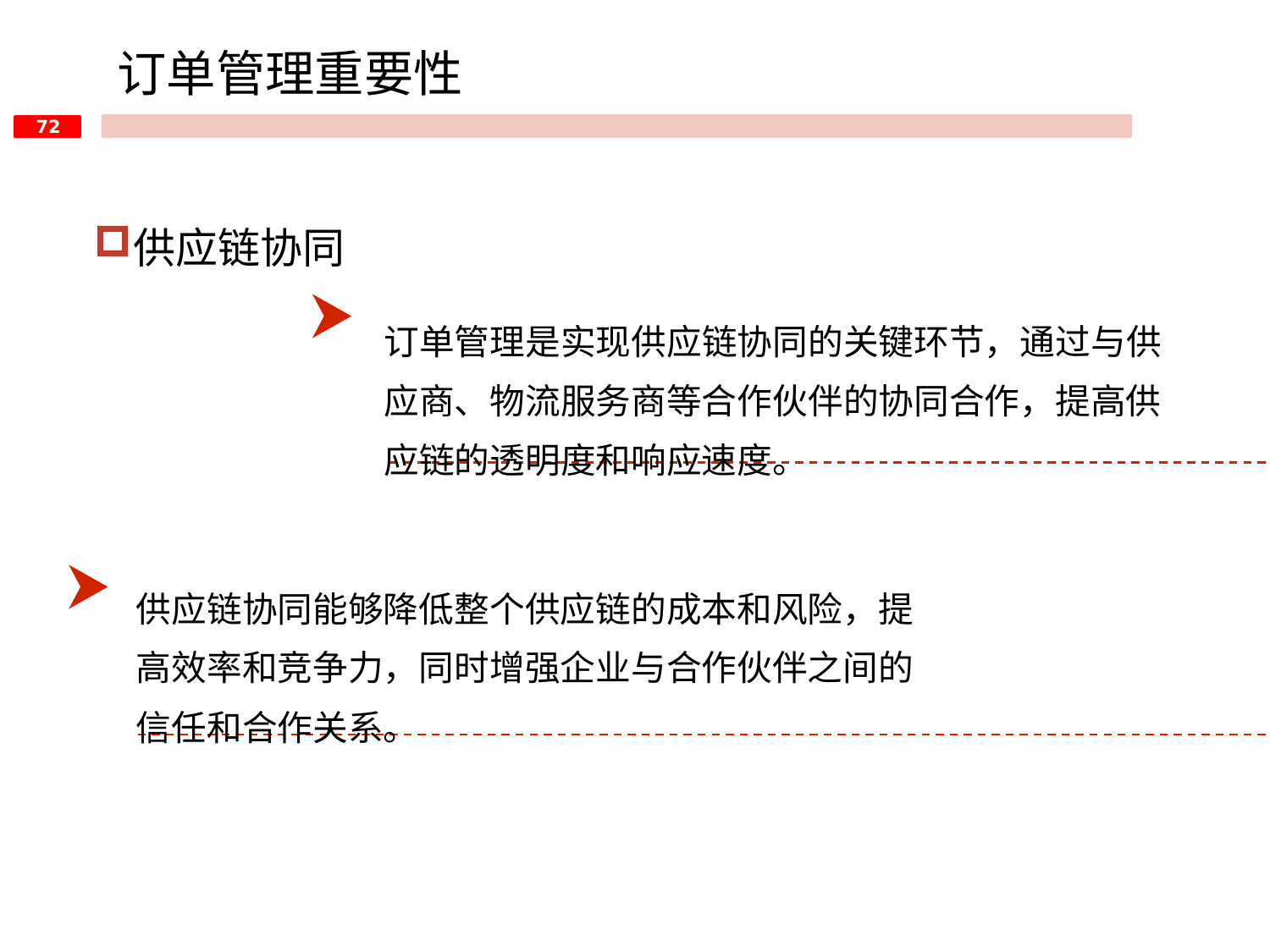

订单管理重要性
72

供应链协同
订单管理是实现供应链协同的关键环节，通过与供应商、物流服务商等合作伙伴的协同合作，提高供应链的透明度和响应速度。

供应链协同能够降低整个供应链的成本和风险，提高效率和竞争力，同时增强企业与合作伙伴之间的信任和合作关系。